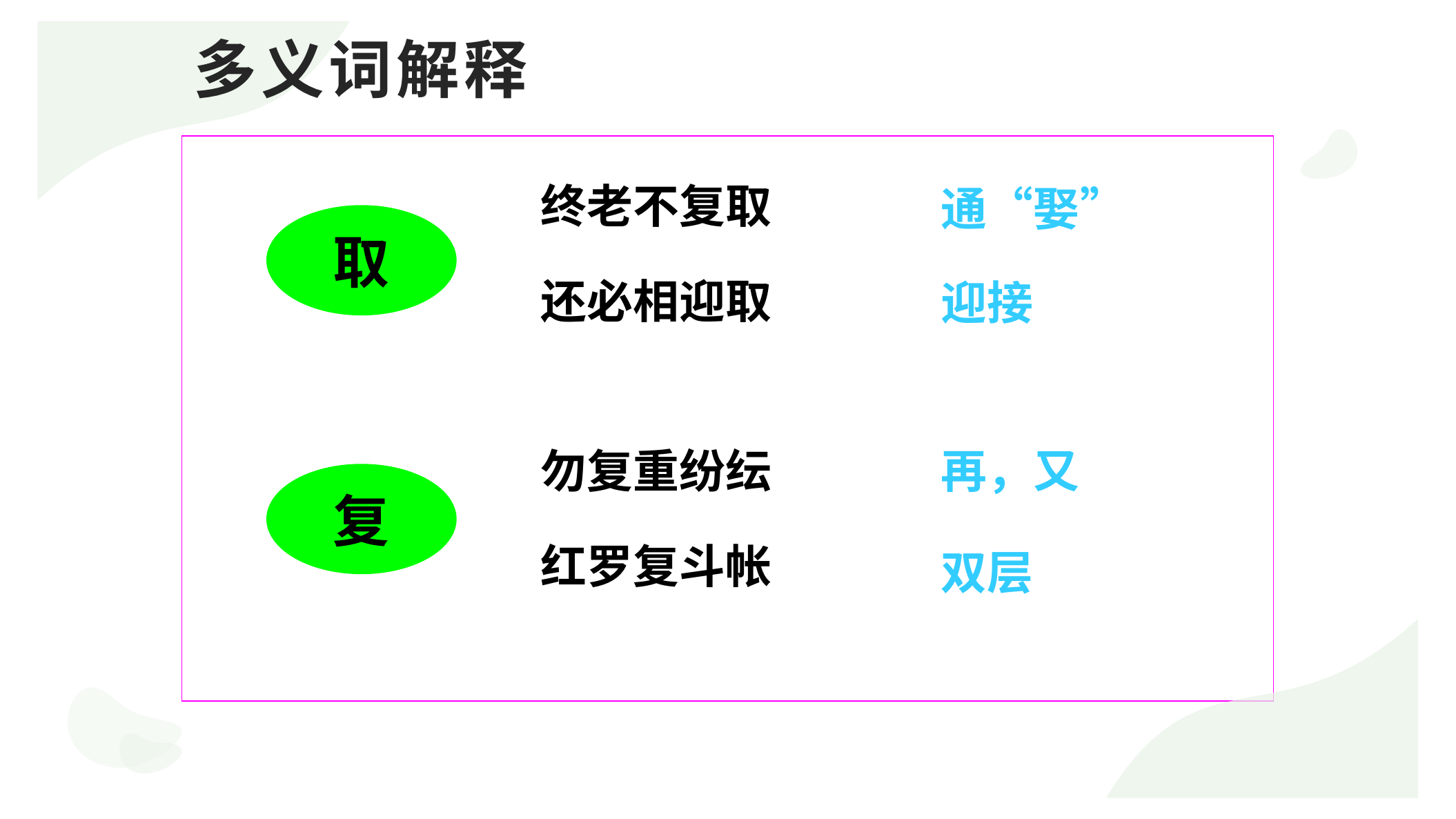

多义词解释

终老不复取
还必相迎取
通“娶”
取
迎接
勿复重纷纭
红罗复斗帐
再，又
复
双层